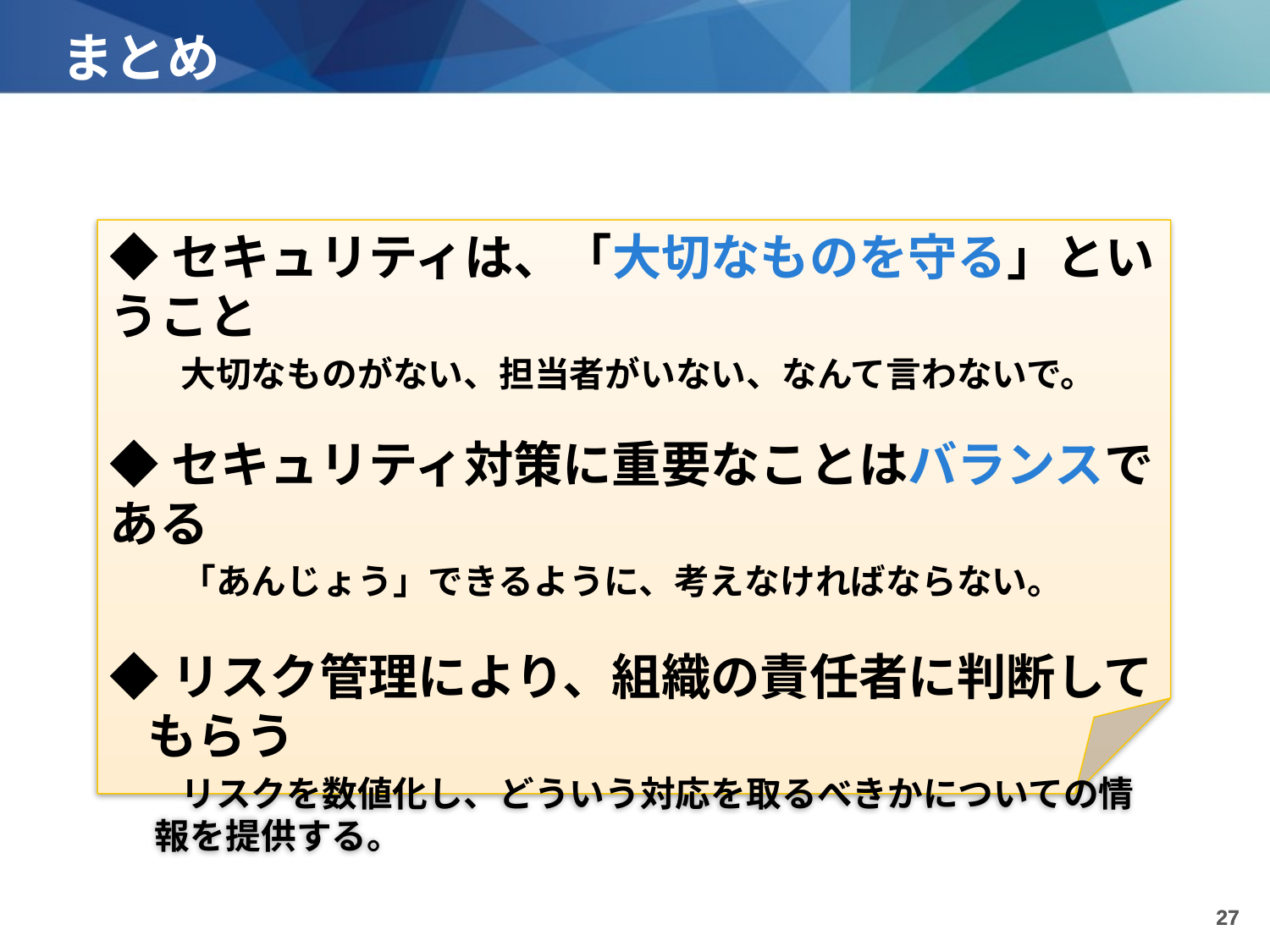

# まとめ
◆セキュリティは、「大切なものを守る」ということ
　　大切なものがない、担当者がいない、なんて言わないで。

◆セキュリティ対策に重要なことはバランスである
　　「あんじょう」できるように、考えなければならない。

◆リスク管理により、組織の責任者に判断してもらう
　　リスクを数値化し、どういう対応を取るべきかについての情報を提供する。